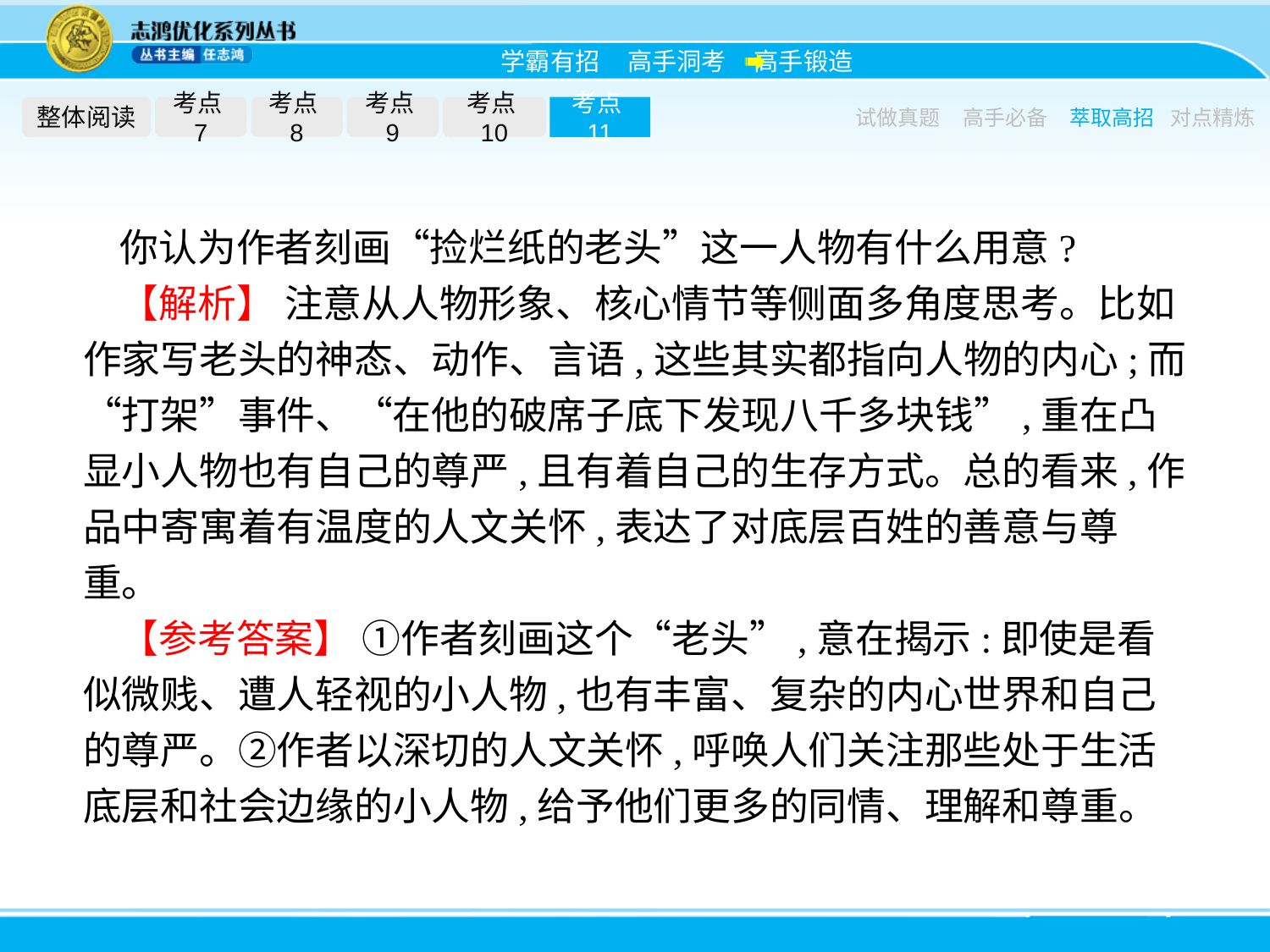

整体阅读
考点7
考点8
考点9
考点10
考点11
试做真题
高手必备
萃取高招
对点精炼
你认为作者刻画“捡烂纸的老头”这一人物有什么用意?
【解析】 注意从人物形象、核心情节等侧面多角度思考。比如作家写老头的神态、动作、言语,这些其实都指向人物的内心;而“打架”事件、“在他的破席子底下发现八千多块钱”,重在凸显小人物也有自己的尊严,且有着自己的生存方式。总的看来,作品中寄寓着有温度的人文关怀,表达了对底层百姓的善意与尊重。
【参考答案】 ①作者刻画这个“老头”,意在揭示:即使是看似微贱、遭人轻视的小人物,也有丰富、复杂的内心世界和自己的尊严。②作者以深切的人文关怀,呼唤人们关注那些处于生活底层和社会边缘的小人物,给予他们更多的同情、理解和尊重。